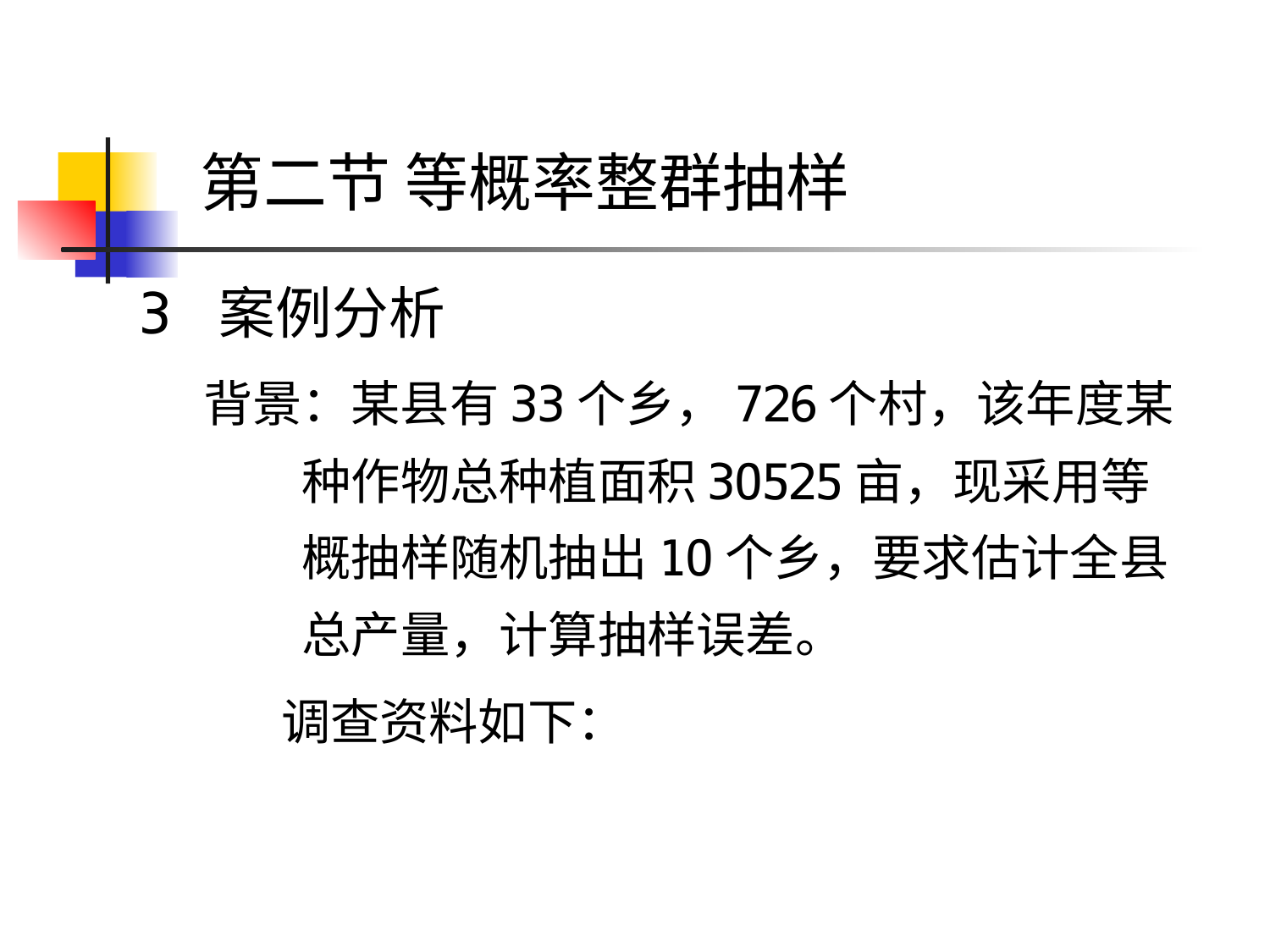

# 第二节 等概率整群抽样
3  案例分析
背景：某县有33个乡，726个村，该年度某种作物总种植面积30525亩，现采用等概抽样随机抽出10个乡，要求估计全县总产量，计算抽样误差。
      调查资料如下：